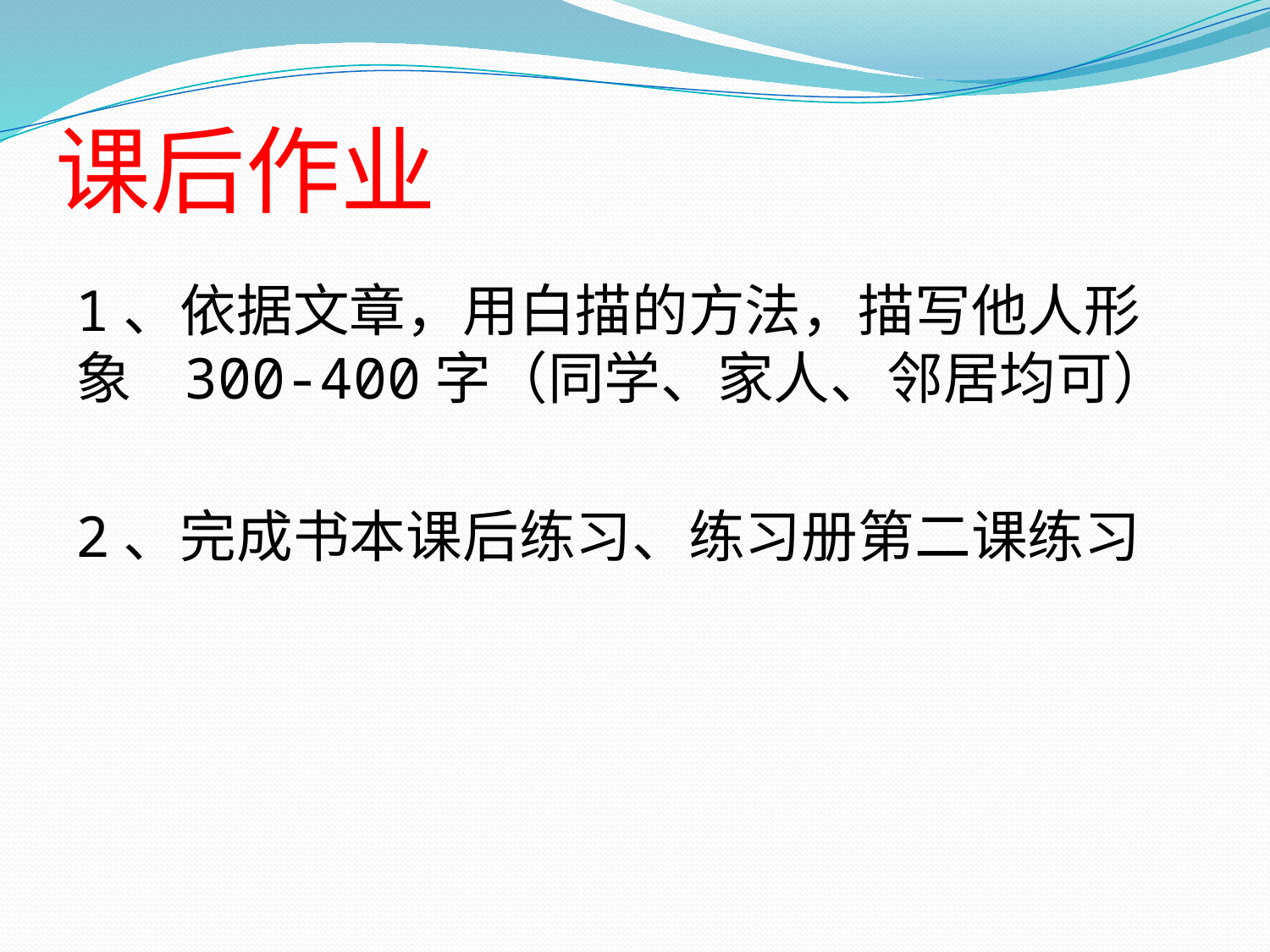

# 课后作业
1、依据文章，用白描的方法，描写他人形象   300-400字（同学、家人、邻居均可）

2、完成书本课后练习、练习册第二课练习